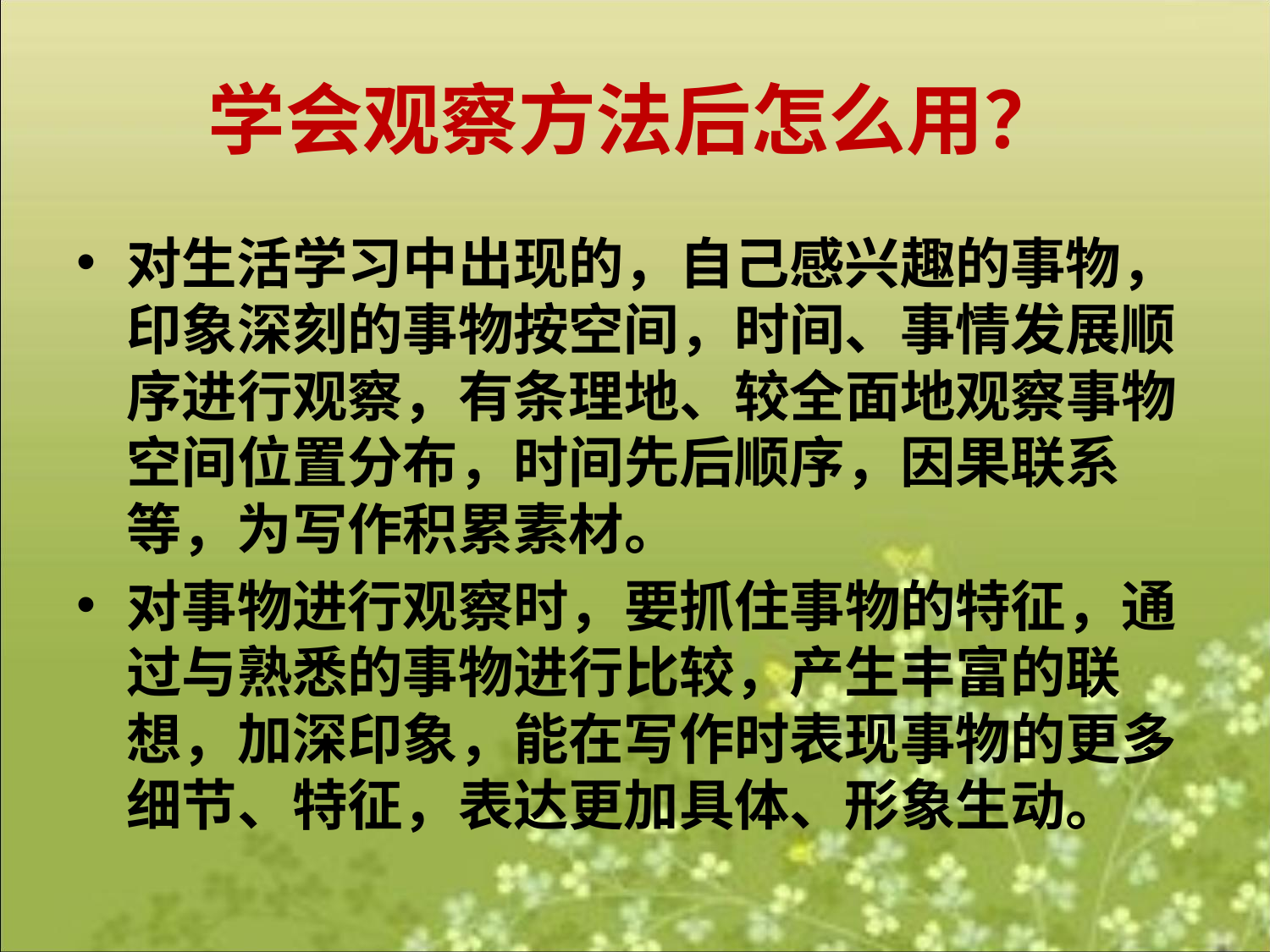

# 学会观察方法后怎么用？
对生活学习中出现的，自己感兴趣的事物，印象深刻的事物按空间，时间、事情发展顺序进行观察，有条理地、较全面地观察事物空间位置分布，时间先后顺序，因果联系等，为写作积累素材。
对事物进行观察时，要抓住事物的特征，通过与熟悉的事物进行比较，产生丰富的联想，加深印象，能在写作时表现事物的更多细节、特征，表达更加具体、形象生动。